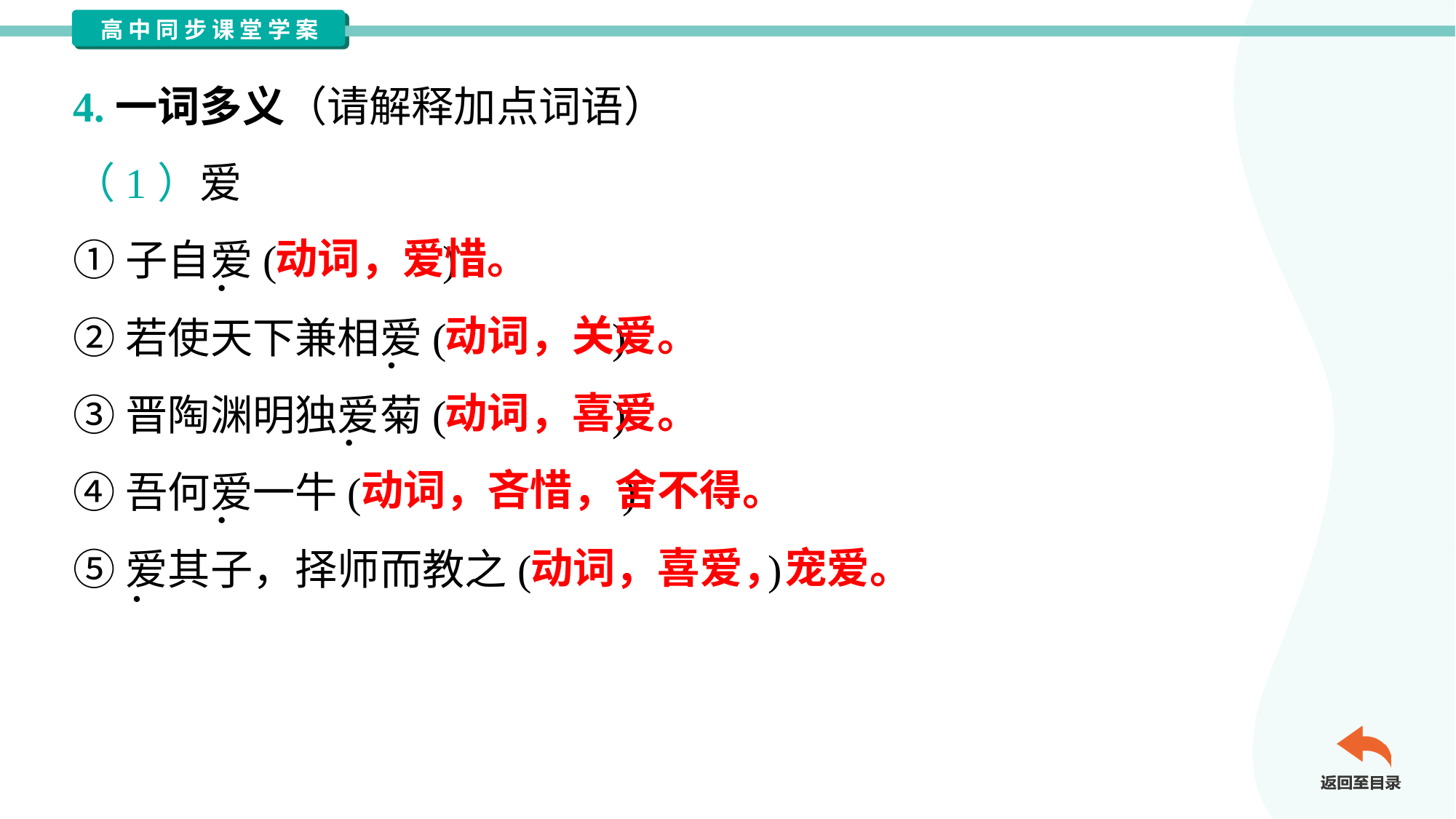

4.一词多义（请解释加点词语）
（1）爱
①子自爱(              )
②若使天下兼相爱(              )
③晋陶渊明独爱菊(              )
④吾何爱一牛(                      )
⑤爱其子，择师而教之(                    )
动词，爱惜。
动词，关爱。

动词，喜爱。

动词，吝惜，舍不得。

动词，喜爱，宠爱。